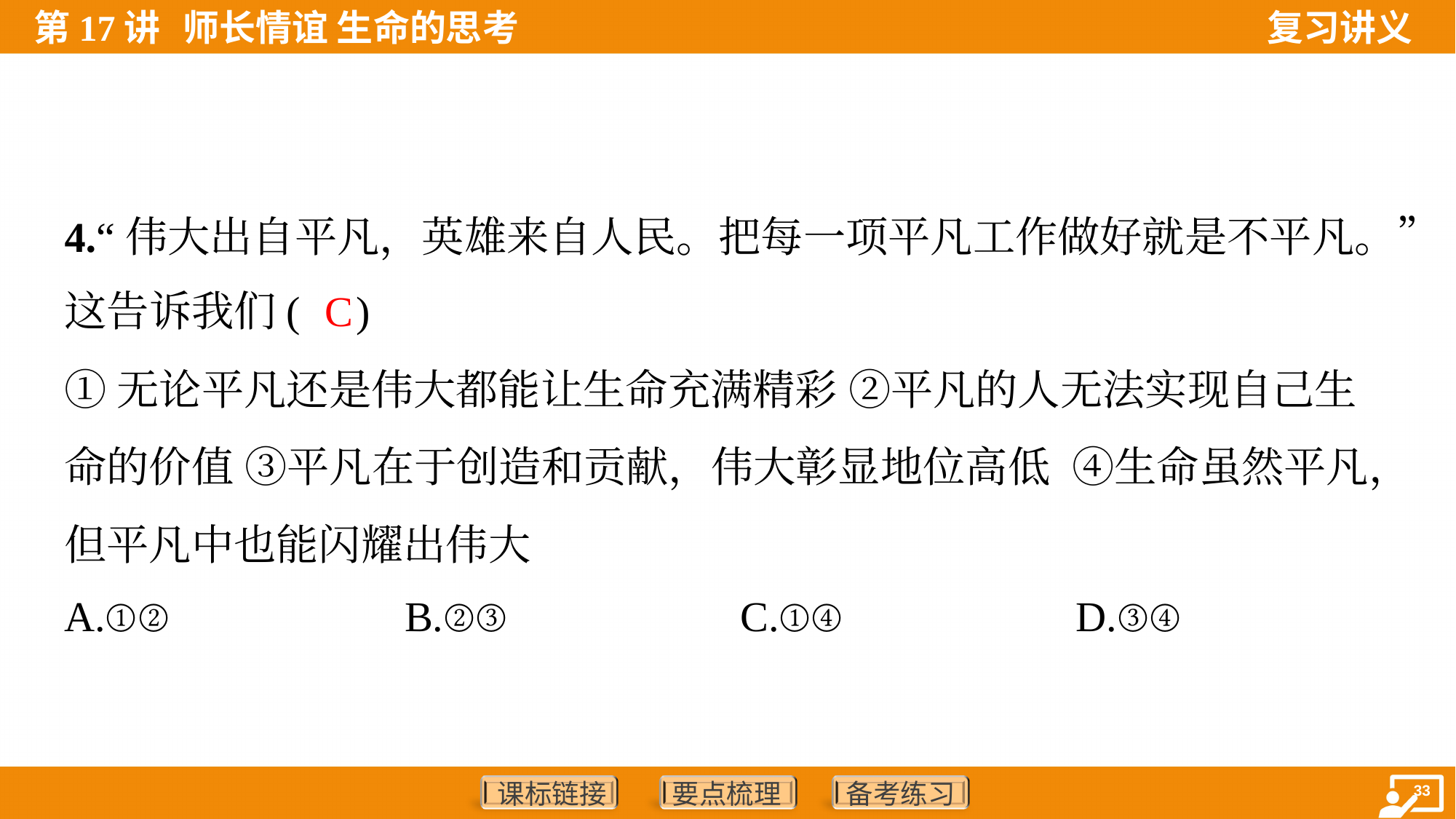

4.“伟大出自平凡，英雄来自人民。把每一项平凡工作做好就是不平凡。”
这告诉我们(     )
C
①无论平凡还是伟大都能让生命充满精彩 ②平凡的人无法实现自己生
命的价值 ③平凡在于创造和贡献，伟大彰显地位高低  ④生命虽然平凡，
但平凡中也能闪耀出伟大
A.①②	B.②③	C.①④	D.③④